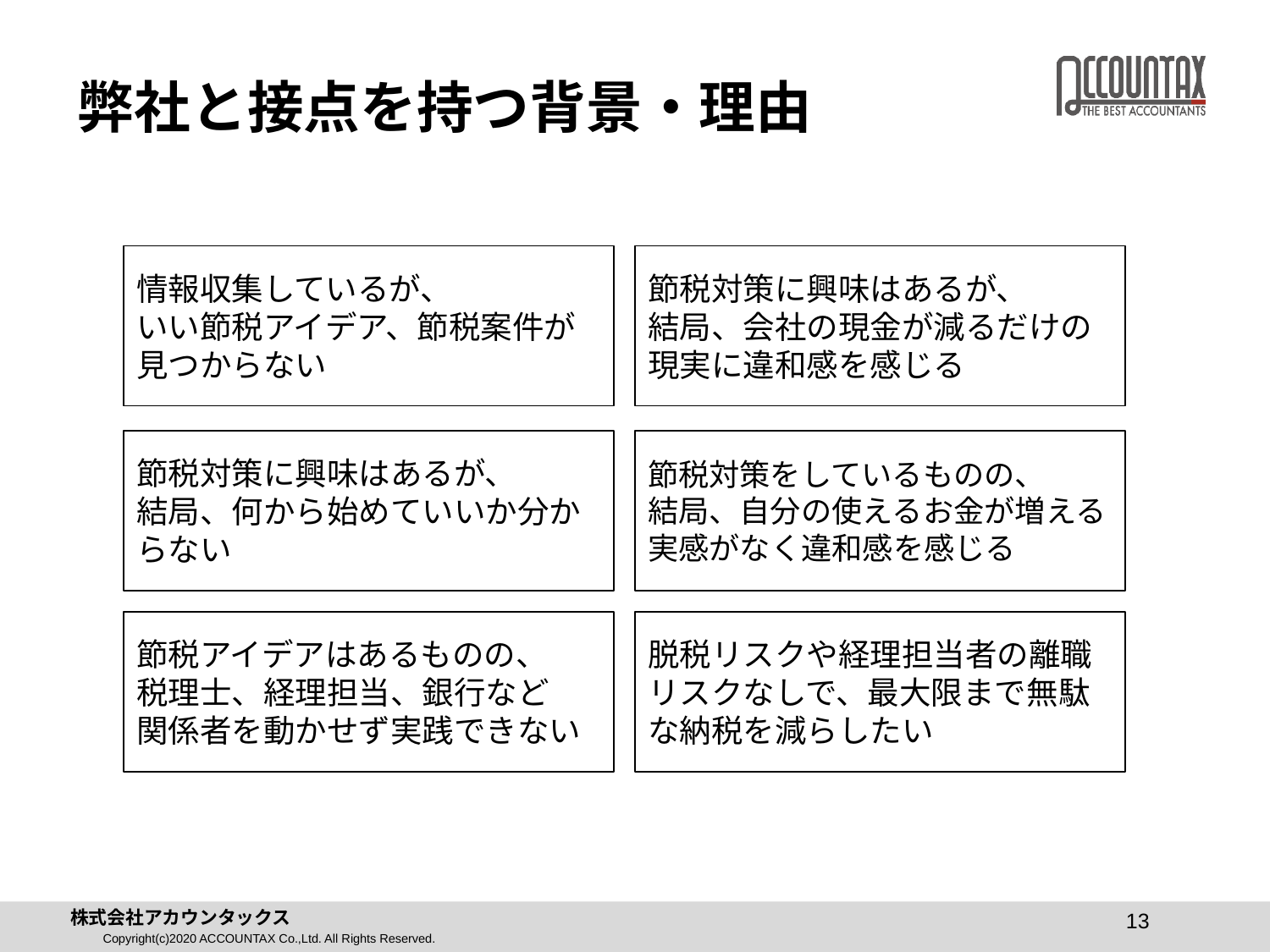

# 弊社と接点を持つ背景・理由
情報収集しているが、
いい節税アイデア、節税案件が
見つからない
節税対策に興味はあるが、
結局、会社の現金が減るだけの現実に違和感を感じる
節税対策に興味はあるが、
結局、何から始めていいか分からない
節税対策をしているものの、
結局、自分の使えるお金が増える
実感がなく違和感を感じる
節税アイデアはあるものの、
税理士、経理担当、銀行など
関係者を動かせず実践できない
脱税リスクや経理担当者の離職リスクなしで、最大限まで無駄な納税を減らしたい
13